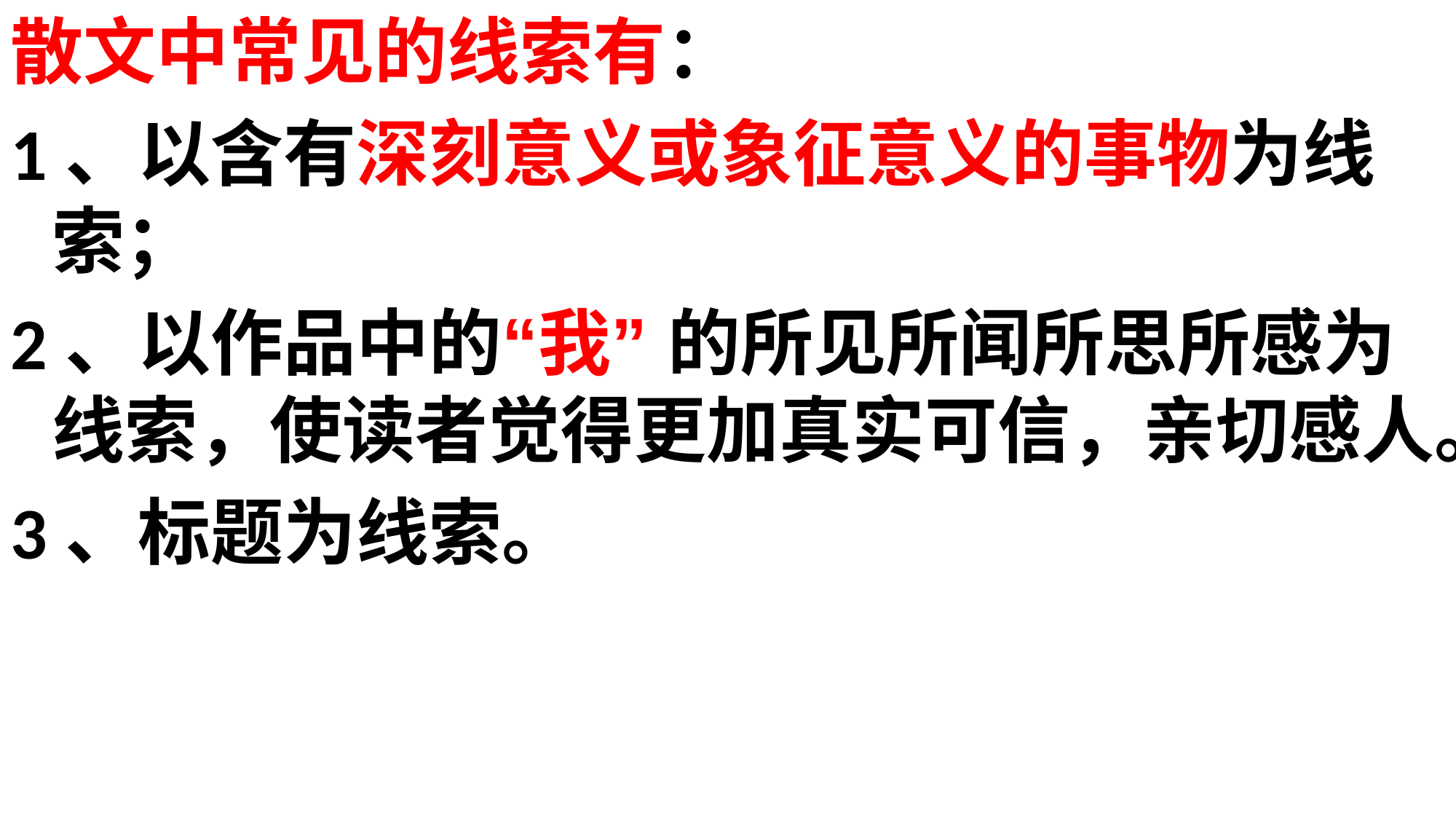

散文中常见的线索有：
1、以含有深刻意义或象征意义的事物为线索；
2、以作品中的“我” 的所见所闻所思所感为线索，使读者觉得更加真实可信，亲切感人。
3、标题为线索。